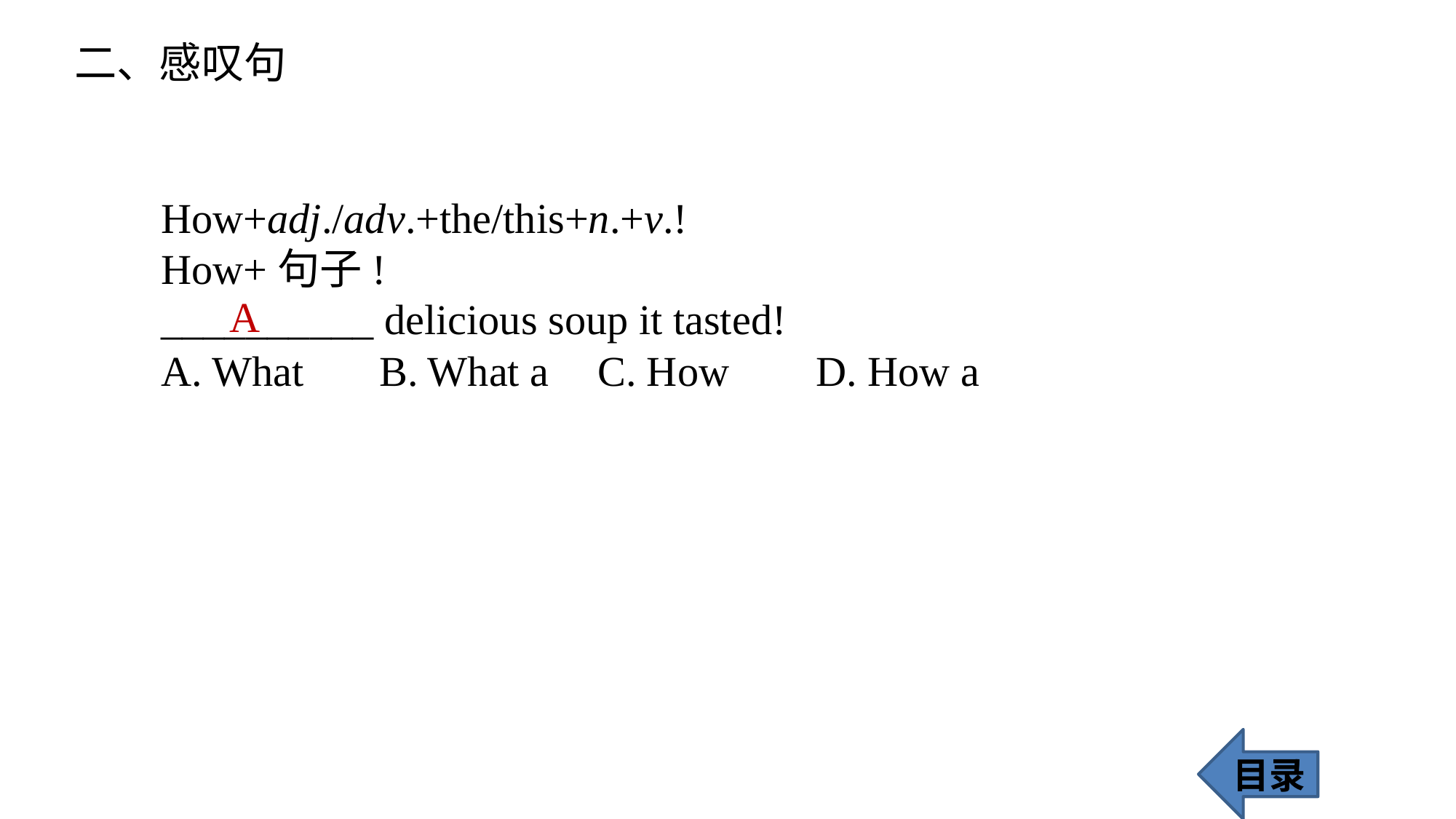

二、感叹句
How+adj./adv.+the/this+n.+v.!
How+句子!
__________ delicious soup it tasted!
A. What 	B. What a 	C. How 	D. How a
A
目录
72